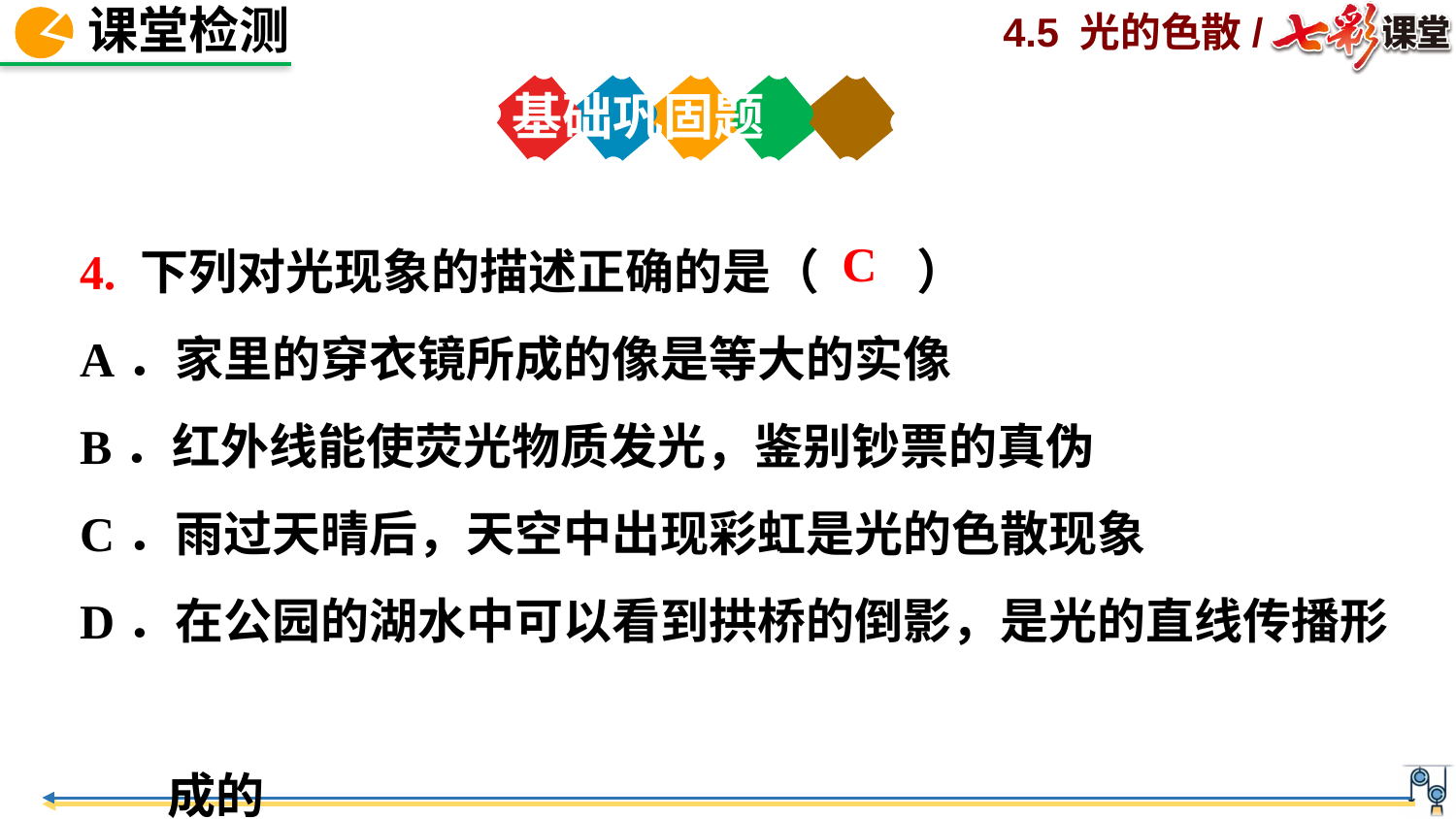

基础巩固题

4. 下列对光现象的描述正确的是（　　）
A．家里的穿衣镜所成的像是等大的实像
B．红外线能使荧光物质发光，鉴别钞票的真伪
C．雨过天晴后，天空中出现彩虹是光的色散现象
D．在公园的湖水中可以看到拱桥的倒影，是光的直线传播形
       成的
C